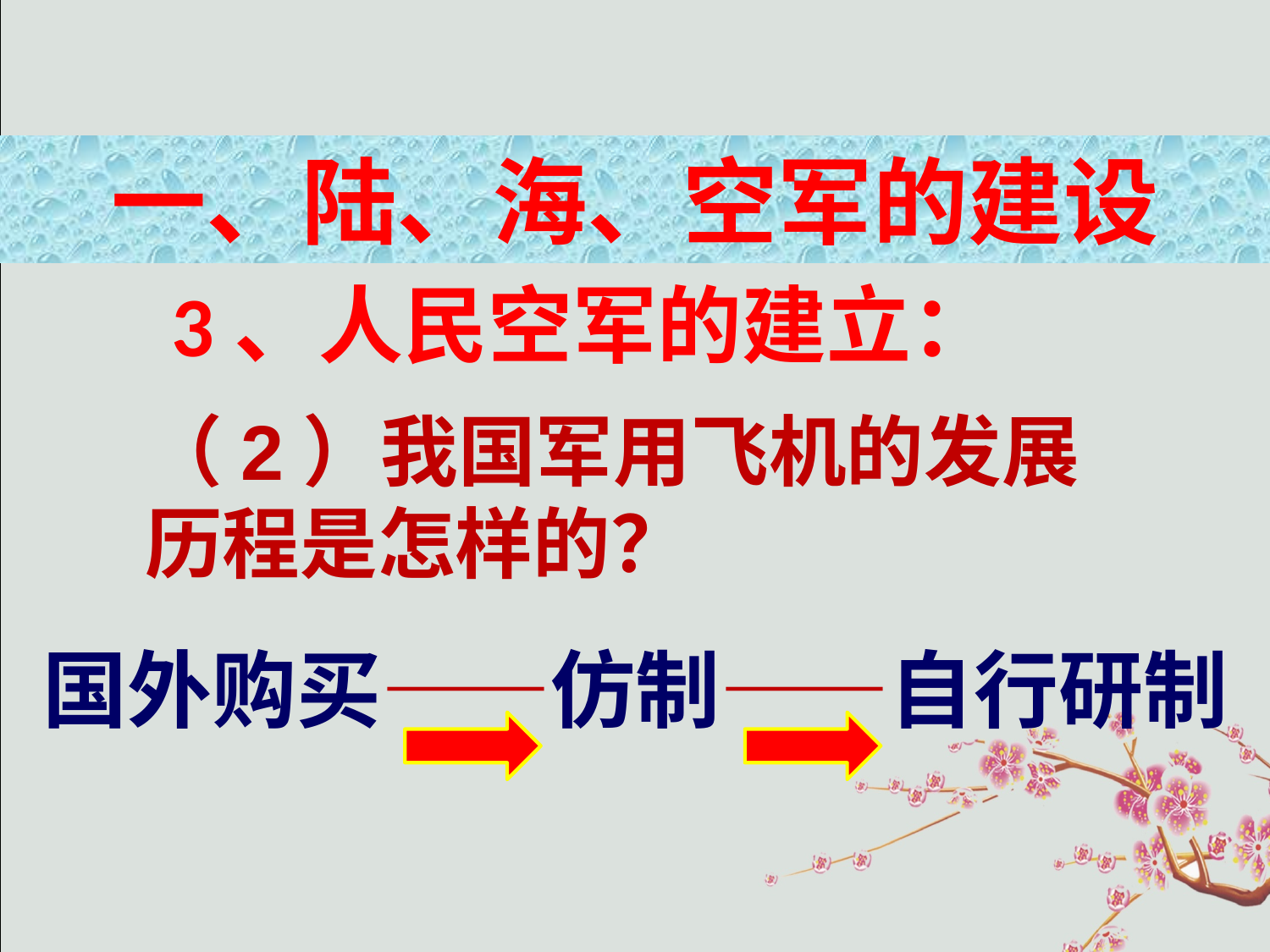

一、陆、海、空军的建设
3、人民空军的建立：
（2）我国军用飞机的发展历程是怎样的？
国外购买——仿制——自行研制